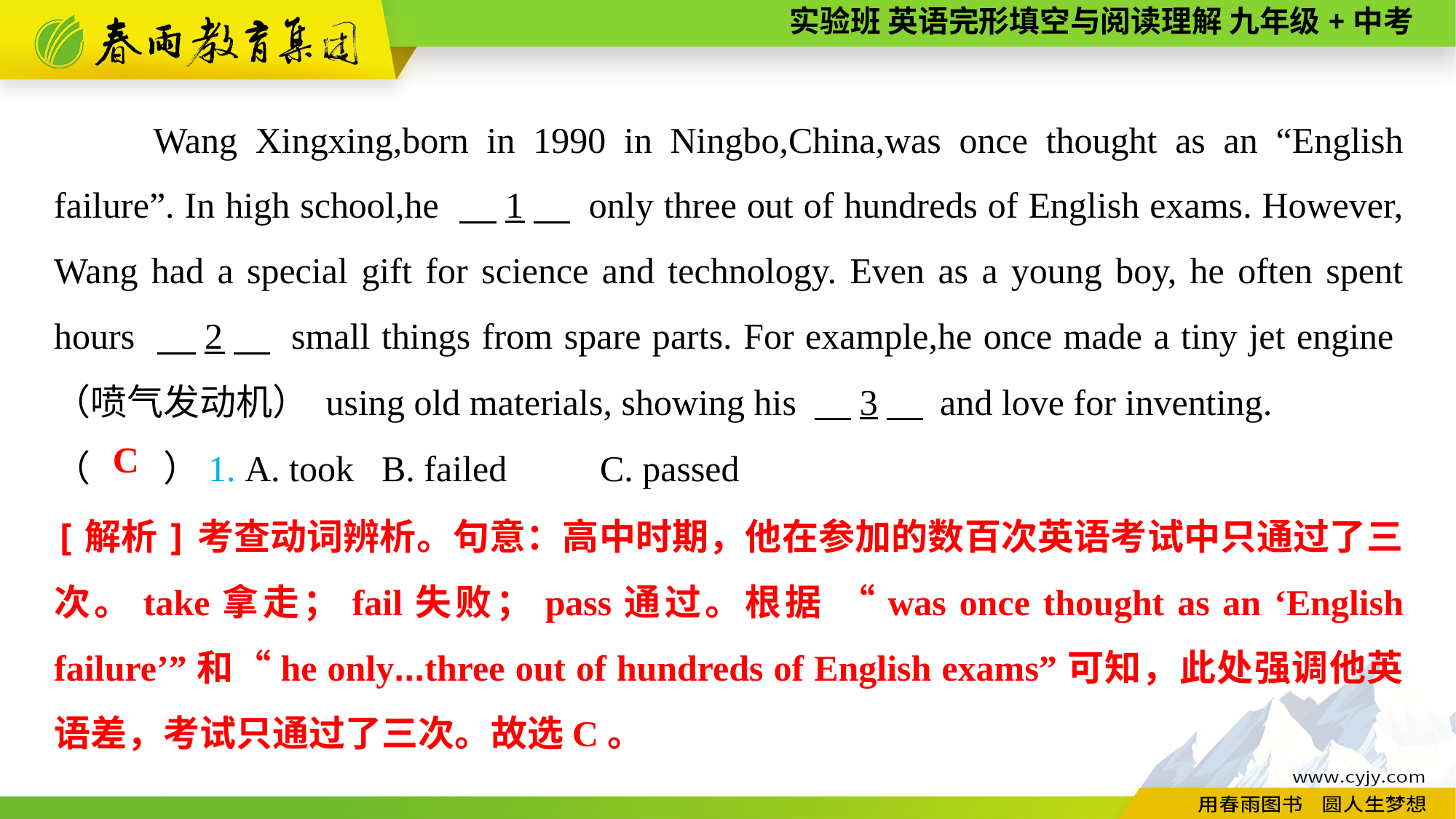

Wang Xingxing,born in 1990 in Ningbo,China,was once thought as an “English failure”. In high school,he 　1　 only three out of hundreds of English exams. However, Wang had a special gift for science and technology. Even as a young boy, he often spent hours 　2　 small things from spare parts. For example,he once made a tiny jet engine（喷气发动机） using old materials, showing his 　3　 and love for inventing.
（　　）1. A. took	B. failed	C. passed
C
[解析]考查动词辨析。句意：高中时期，他在参加的数百次英语考试中只通过了三次。take拿走；fail失败；pass通过。根据 “was once thought as an ‘English failure’”和“he only...three out of hundreds of English exams”可知，此处强调他英语差，考试只通过了三次。故选C。